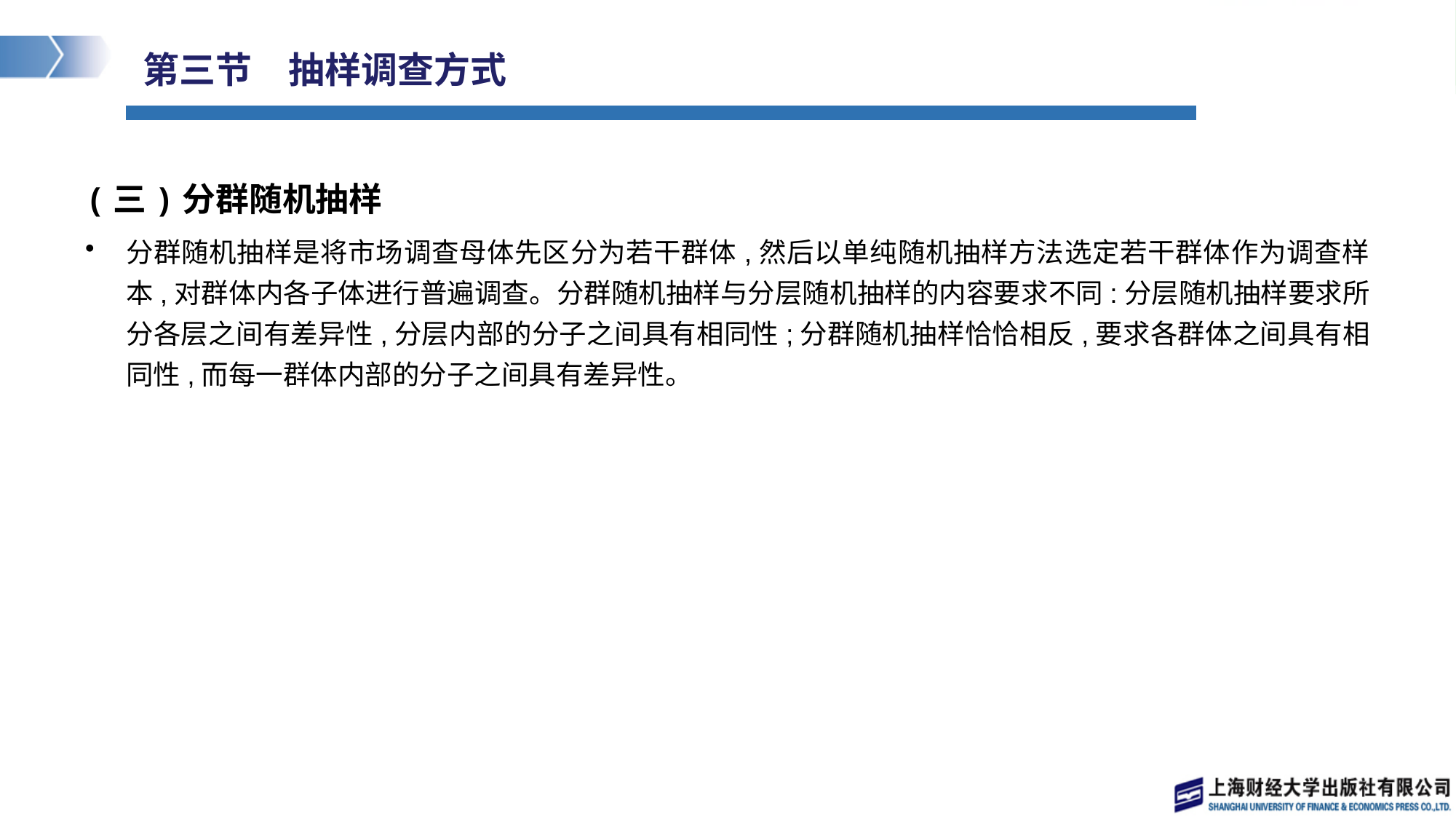

# 第三节　抽样调查方式
(三)分群随机抽样
分群随机抽样是将市场调查母体先区分为若干群体,然后以单纯随机抽样方法选定若干群体作为调查样本,对群体内各子体进行普遍调查。分群随机抽样与分层随机抽样的内容要求不同:分层随机抽样要求所分各层之间有差异性,分层内部的分子之间具有相同性;分群随机抽样恰恰相反,要求各群体之间具有相同性,而每一群体内部的分子之间具有差异性。